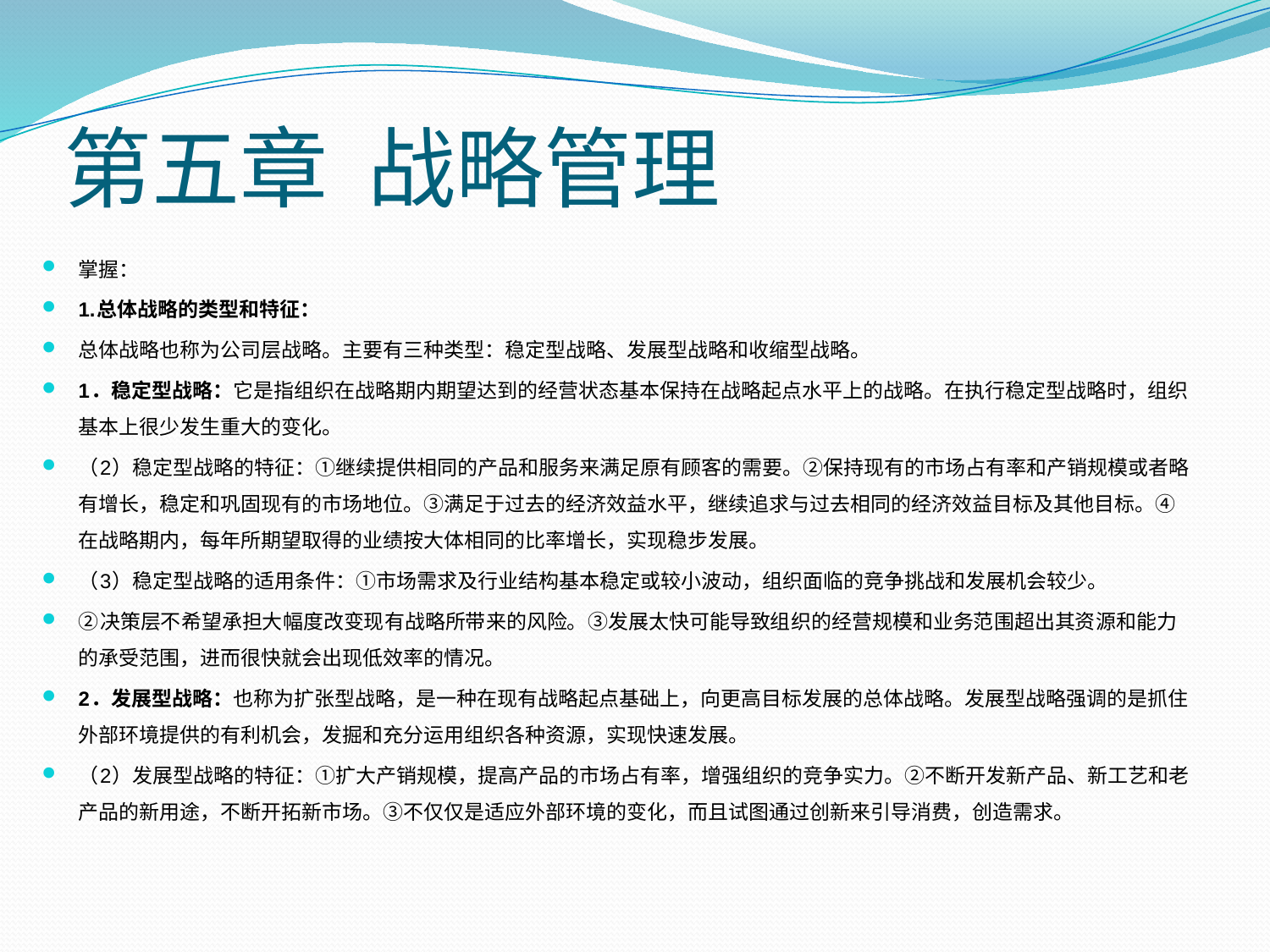

# 第五章  战略管理
掌握：
1.总体战略的类型和特征：
总体战略也称为公司层战略。主要有三种类型：稳定型战略、发展型战略和收缩型战略。
1．稳定型战略：它是指组织在战略期内期望达到的经营状态基本保持在战略起点水平上的战略。在执行稳定型战略时，组织基本上很少发生重大的变化。
（2）稳定型战略的特征：①继续提供相同的产品和服务来满足原有顾客的需要。②保持现有的市场占有率和产销规模或者略有增长，稳定和巩固现有的市场地位。③满足于过去的经济效益水平，继续追求与过去相同的经济效益目标及其他目标。④在战略期内，每年所期望取得的业绩按大体相同的比率增长，实现稳步发展。
（3）稳定型战略的适用条件：①市场需求及行业结构基本稳定或较小波动，组织面临的竞争挑战和发展机会较少。
②决策层不希望承担大幅度改变现有战略所带来的风险。③发展太快可能导致组织的经营规模和业务范围超出其资源和能力的承受范围，进而很快就会出现低效率的情况。
2．发展型战略：也称为扩张型战略，是一种在现有战略起点基础上，向更高目标发展的总体战略。发展型战略强调的是抓住外部环境提供的有利机会，发掘和充分运用组织各种资源，实现快速发展。
（2）发展型战略的特征：①扩大产销规模，提高产品的市场占有率，增强组织的竞争实力。②不断开发新产品、新工艺和老产品的新用途，不断开拓新市场。③不仅仅是适应外部环境的变化，而且试图通过创新来引导消费，创造需求。